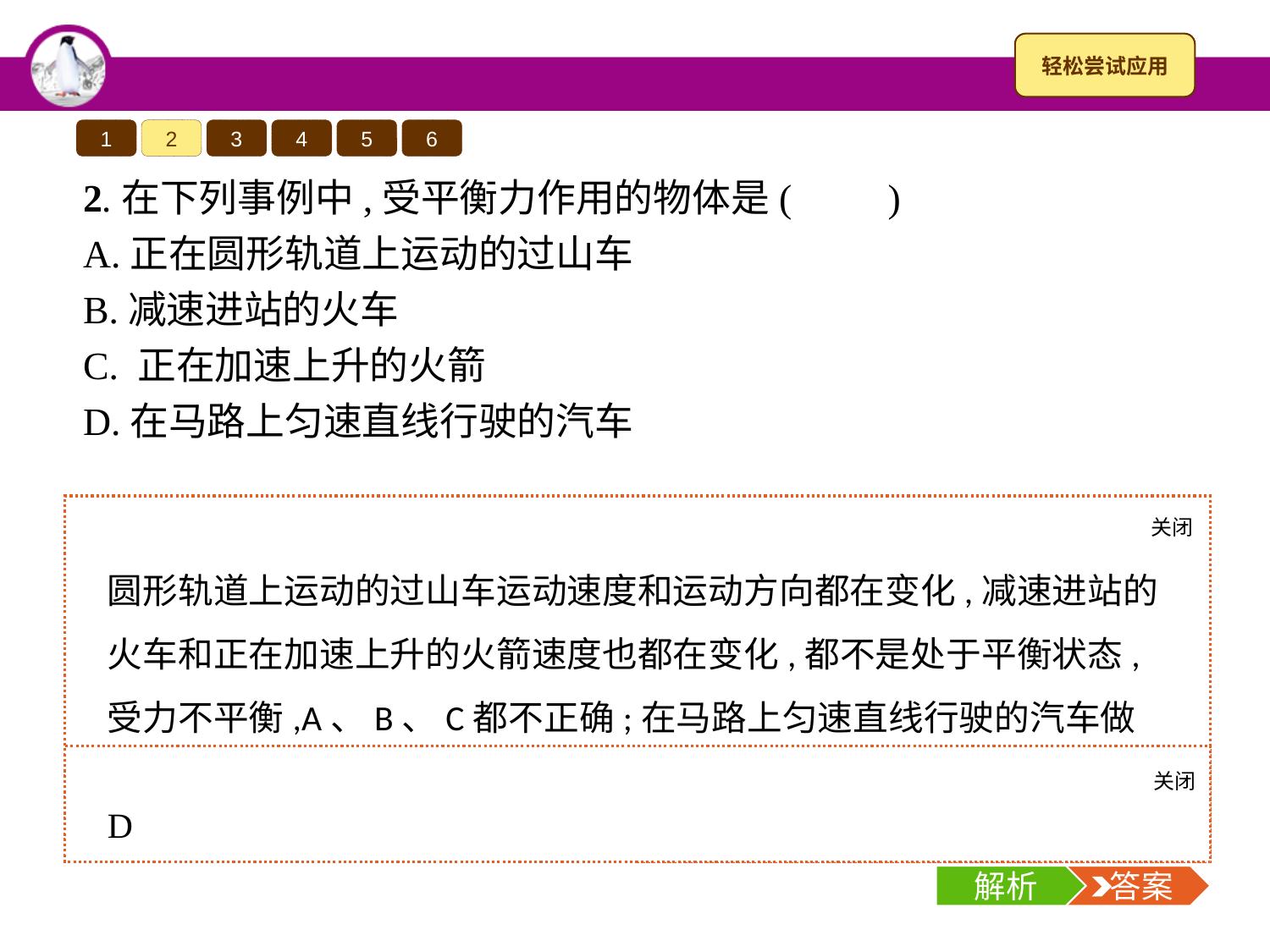

1
2
3
4
5
6
2.在下列事例中,受平衡力作用的物体是(　　)
A.正在圆形轨道上运动的过山车
B.减速进站的火车
C. 正在加速上升的火箭
D.在马路上匀速直线行驶的汽车

关闭
解析

圆形轨道上运动的过山车运动速度和运动方向都在变化,减速进站的火车和正在加速上升的火箭速度也都在变化,都不是处于平衡状态,受力不平衡,A、B、C都不正确;在马路上匀速直线行驶的汽车做匀速直线运动,处于平衡状态,受平衡力的作用,D正确。

关闭
解析
  答案

D
解析
  答案